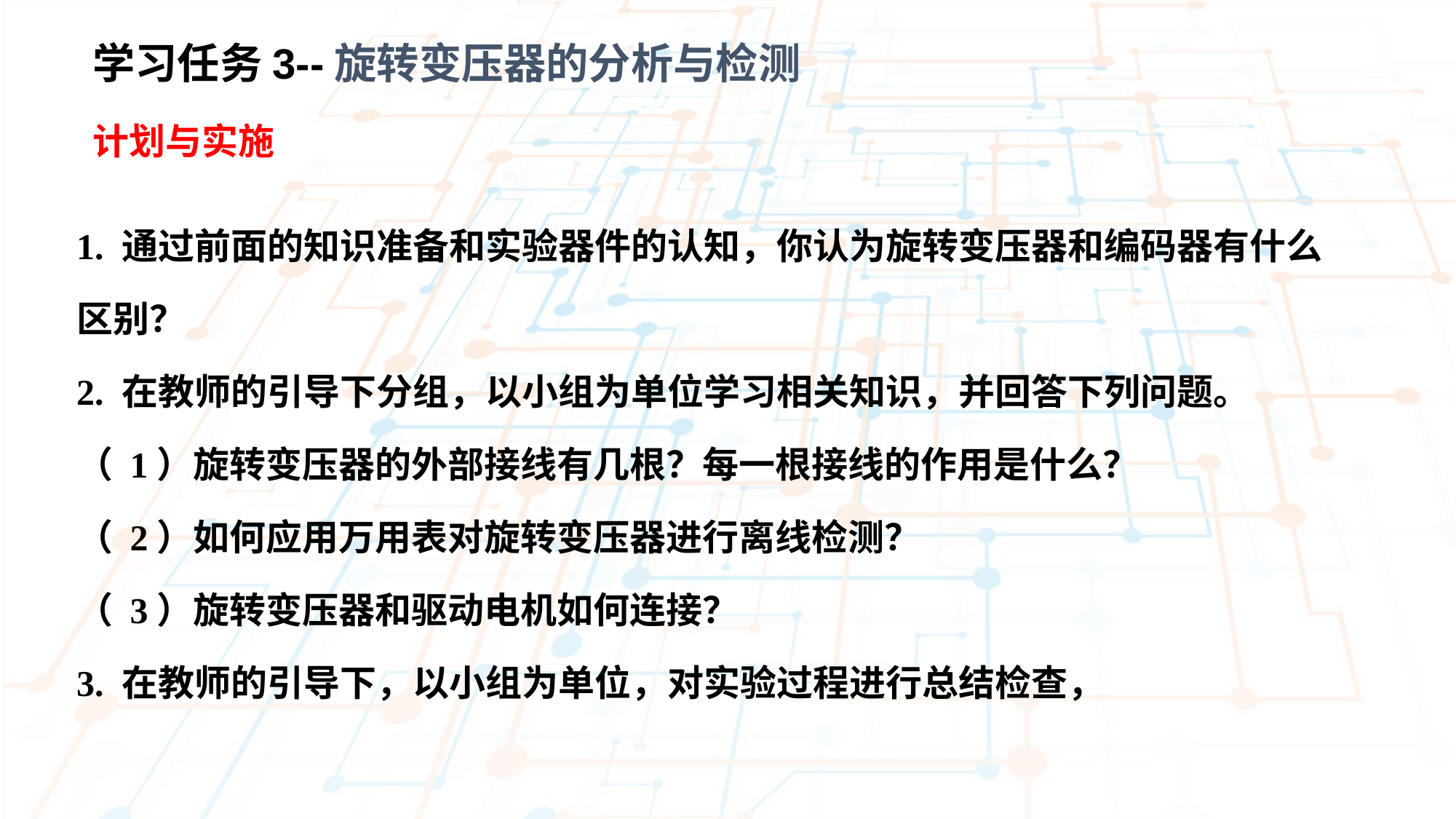

学习任务3--旋转变压器的分析与检测
计划与实施

1. 通过前面的知识准备和实验器件的认知，你认为旋转变压器和编码器有什么
区别？
2. 在教师的引导下分组，以小组为单位学习相关知识，并回答下列问题。
（ 1）旋转变压器的外部接线有几根？每一根接线的作用是什么？
（ 2）如何应用万用表对旋转变压器进行离线检测？
（ 3）旋转变压器和驱动电机如何连接？
3. 在教师的引导下，以小组为单位，对实验过程进行总结检查，